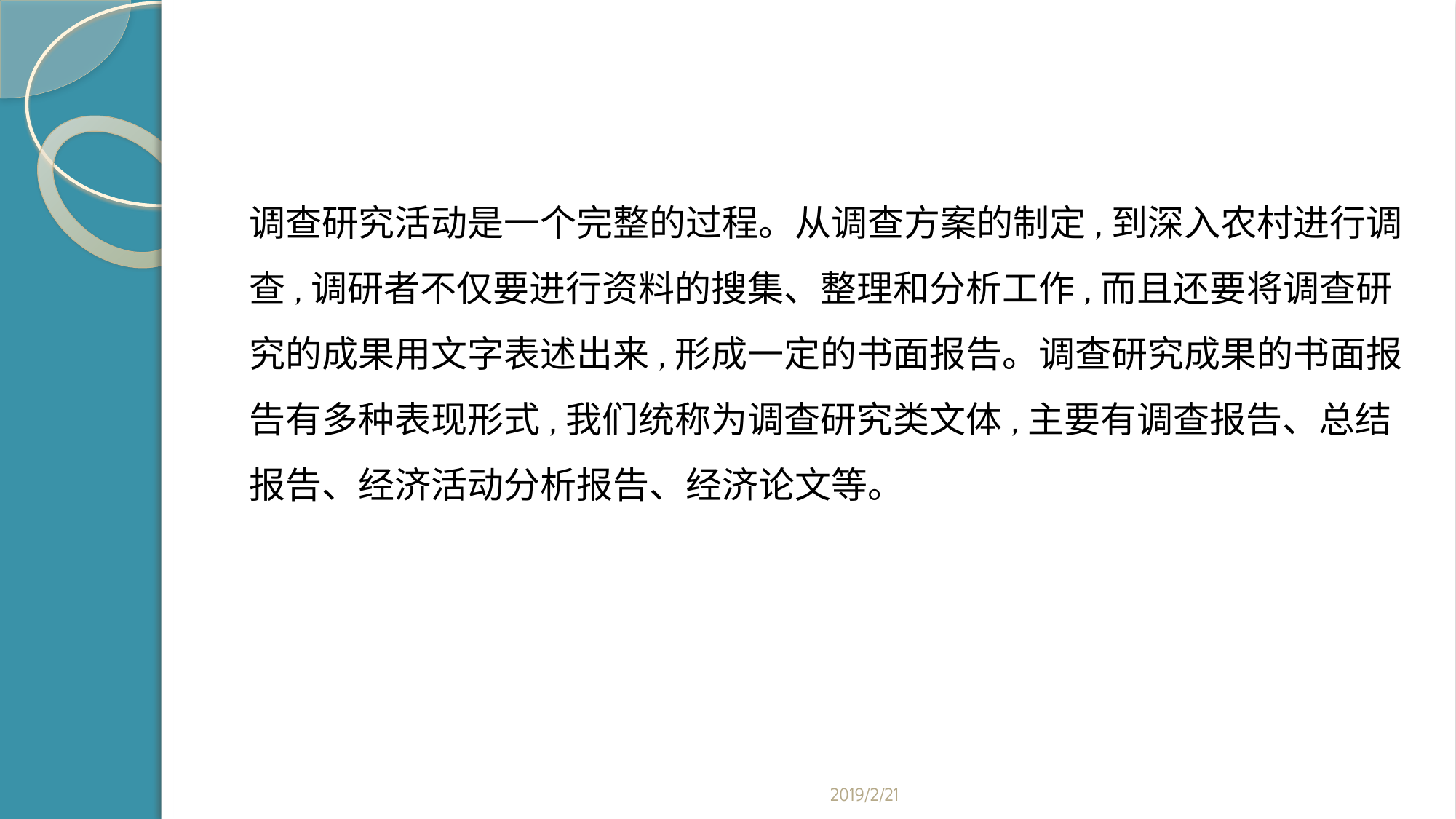

#
调查研究活动是一个完整的过程。从调查方案的制定,到深入农村进行调查,调研者不仅要进行资料的搜集、整理和分析工作,而且还要将调查研究的成果用文字表述出来,形成一定的书面报告。调查研究成果的书面报告有多种表现形式,我们统称为调查研究类文体,主要有调查报告、总结报告、经济活动分析报告、经济论文等。
2019/2/21